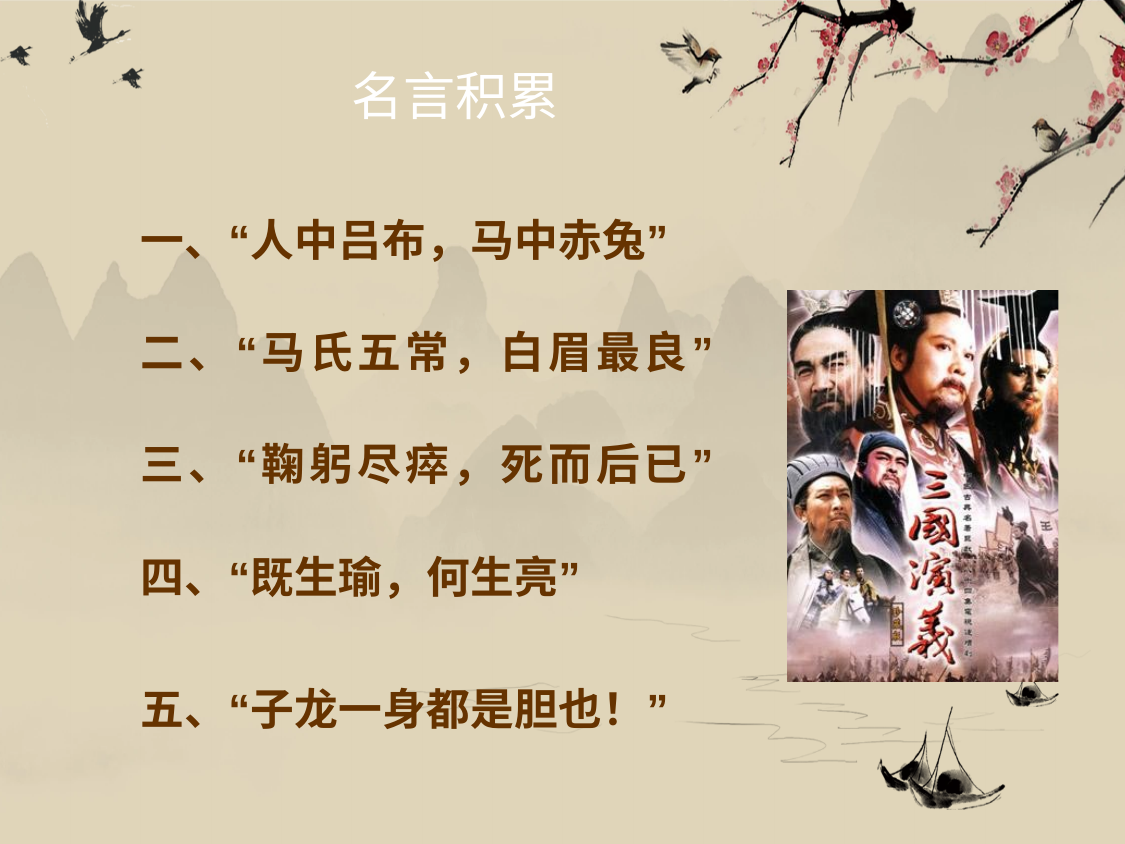

# 名言积累
一、“人中吕布，马中赤兔”
二、“马氏五常，白眉最良” 三、“鞠躬尽瘁，死而后已” 四、“既生瑜，何生亮”

五、“子龙一身都是胆也！”